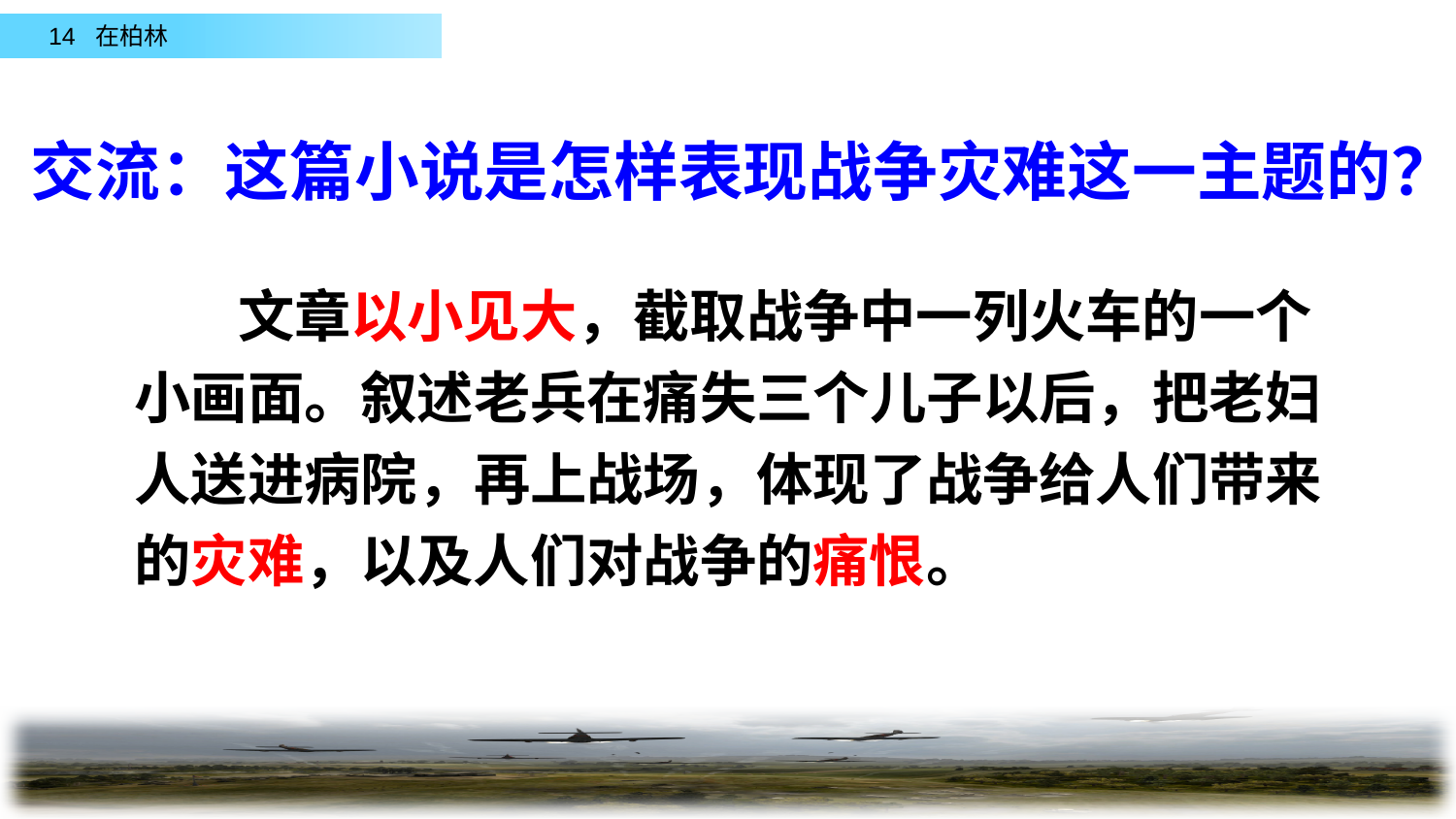

交流：这篇小说是怎样表现战争灾难这一主题的？
文章以小见大，截取战争中一列火车的一个小画面。叙述老兵在痛失三个儿子以后，把老妇人送进病院，再上战场，体现了战争给人们带来的灾难，以及人们对战争的痛恨。